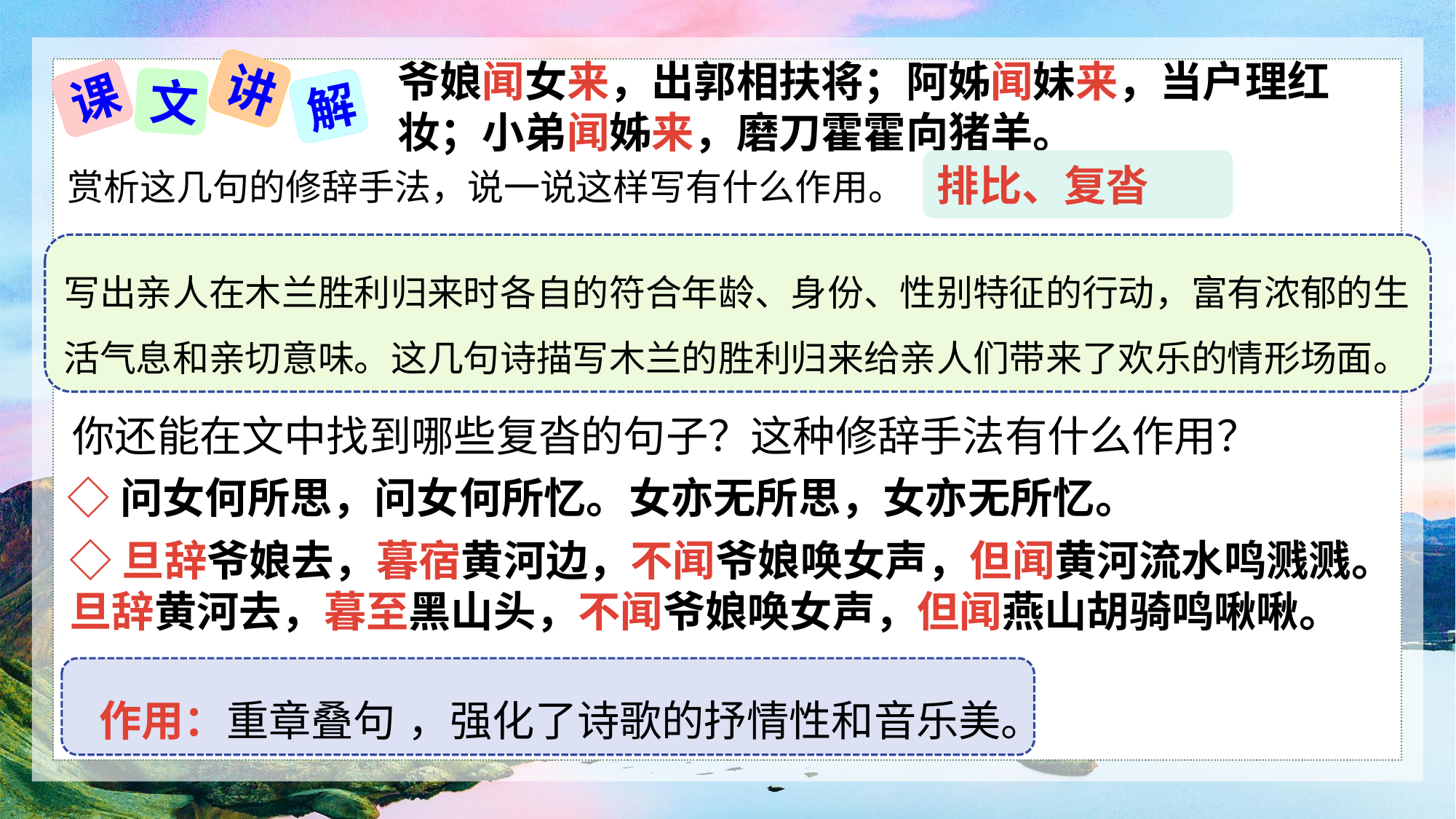

爷娘闻女来，出郭相扶将；阿姊闻妹来，当户理红妆；小弟闻姊来，磨刀霍霍向猪羊。
讲
课
文
解
赏析这几句的修辞手法，说一说这样写有什么作用。
排比、复沓
写出亲人在木兰胜利归来时各自的符合年龄、身份、性别特征的行动，富有浓郁的生活气息和亲切意味。这几句诗描写木兰的胜利归来给亲人们带来了欢乐的情形场面。
你还能在文中找到哪些复沓的句子？这种修辞手法有什么作用？
◇问女何所思，问女何所忆。女亦无所思，女亦无所忆。
◇旦辞爷娘去，暮宿黄河边，不闻爷娘唤女声，但闻黄河流水鸣溅溅。旦辞黄河去，暮至黑山头，不闻爷娘唤女声，但闻燕山胡骑鸣啾啾。
 作用：重章叠句 ，强化了诗歌的抒情性和音乐美。